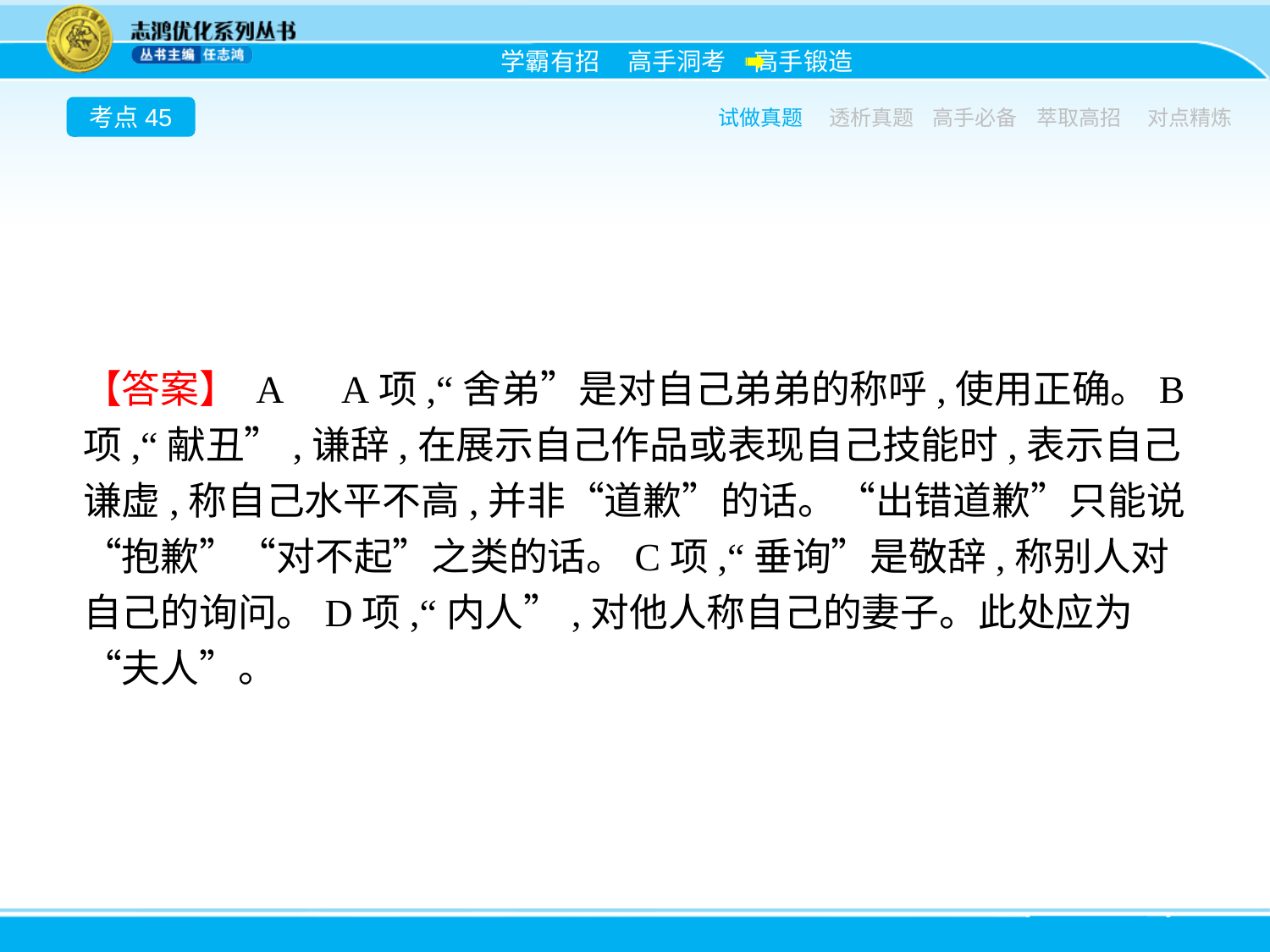

考点45
试做真题
透析真题
高手必备
萃取高招
对点精炼
【答案】 A　A项,“舍弟”是对自己弟弟的称呼,使用正确。B项,“献丑”,谦辞,在展示自己作品或表现自己技能时,表示自己谦虚,称自己水平不高,并非“道歉”的话。“出错道歉”只能说“抱歉”“对不起”之类的话。C项,“垂询”是敬辞,称别人对自己的询问。D项,“内人”,对他人称自己的妻子。此处应为“夫人”。